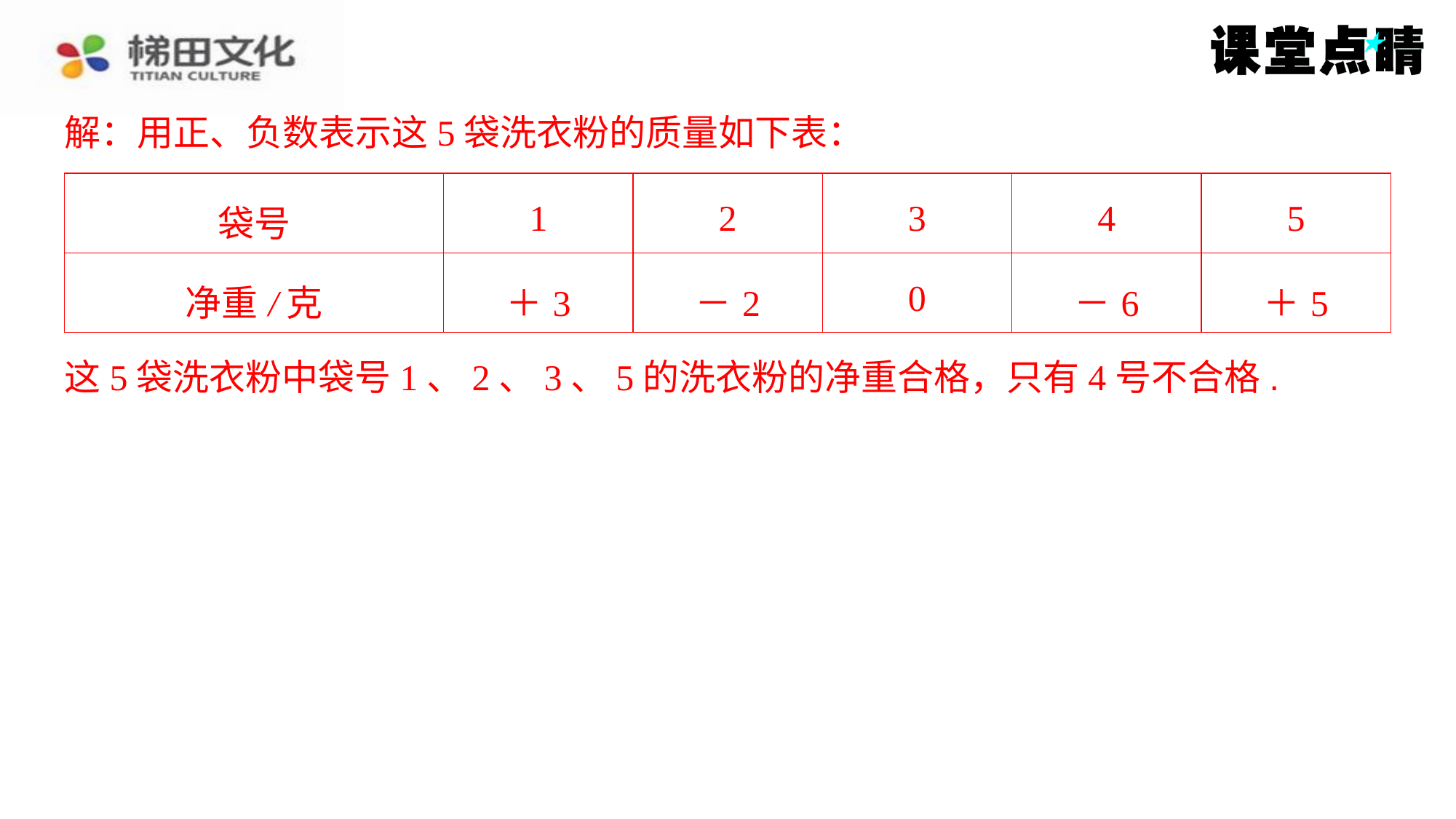

解：用正、负数表示这5袋洗衣粉的质量如下表：
| 袋号 | 1 | 2 | 3 | 4 | 5 |
| --- | --- | --- | --- | --- | --- |
| 净重/克 | ＋3 | －2 | 0 | －6 | ＋5 |
这5袋洗衣粉中袋号1、2、3、5的洗衣粉的净重合格，只有4号不合格.
这5袋洗衣粉中袋号1、2、3、5的洗衣粉的净重合格，只有4号不合格.